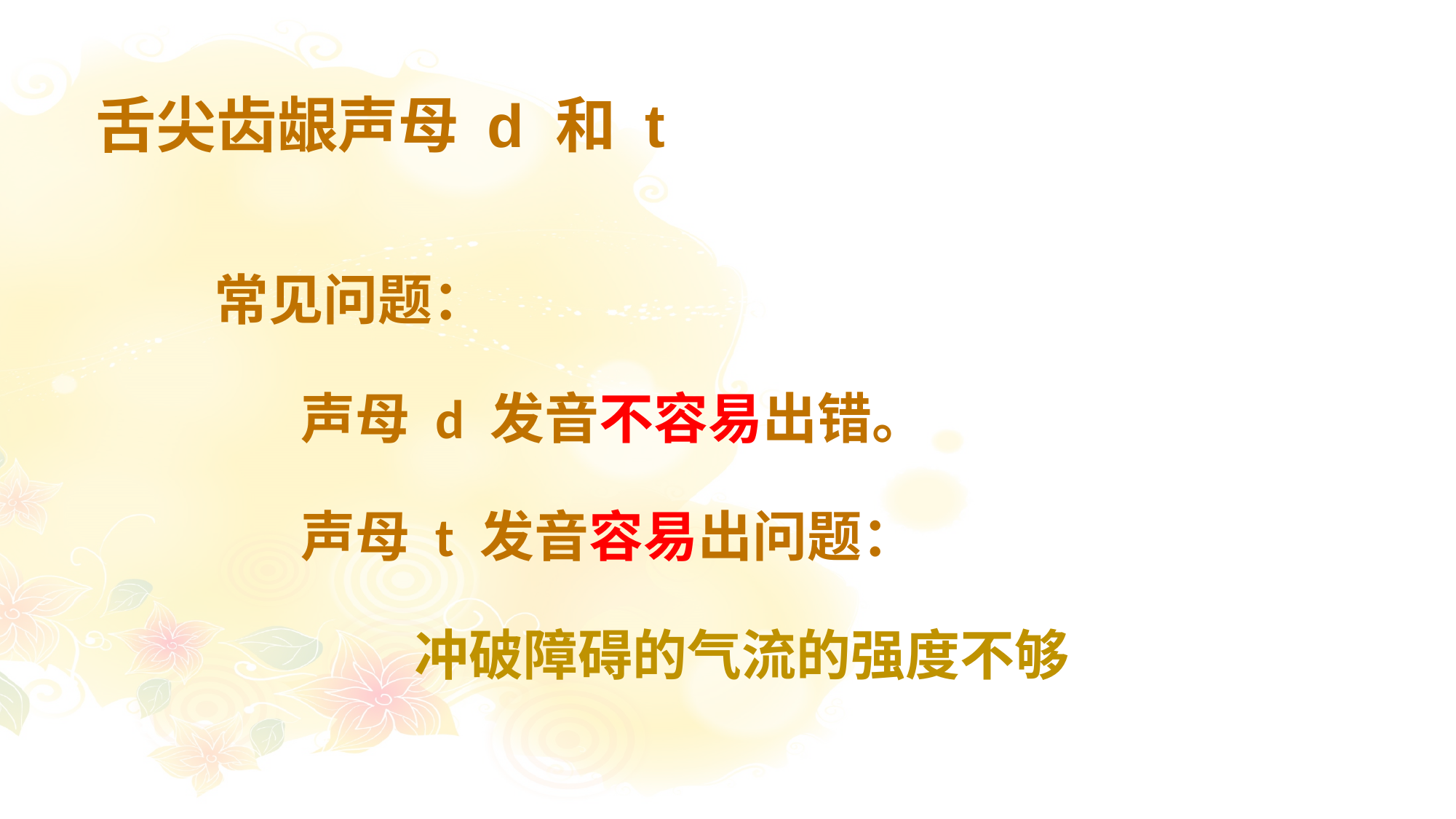

# 舌尖齿龈声母 d 和 t
   常见问题：
          声母 d 发音不容易出错。
          声母 t 发音容易出问题：
冲破障碍的气流的强度不够